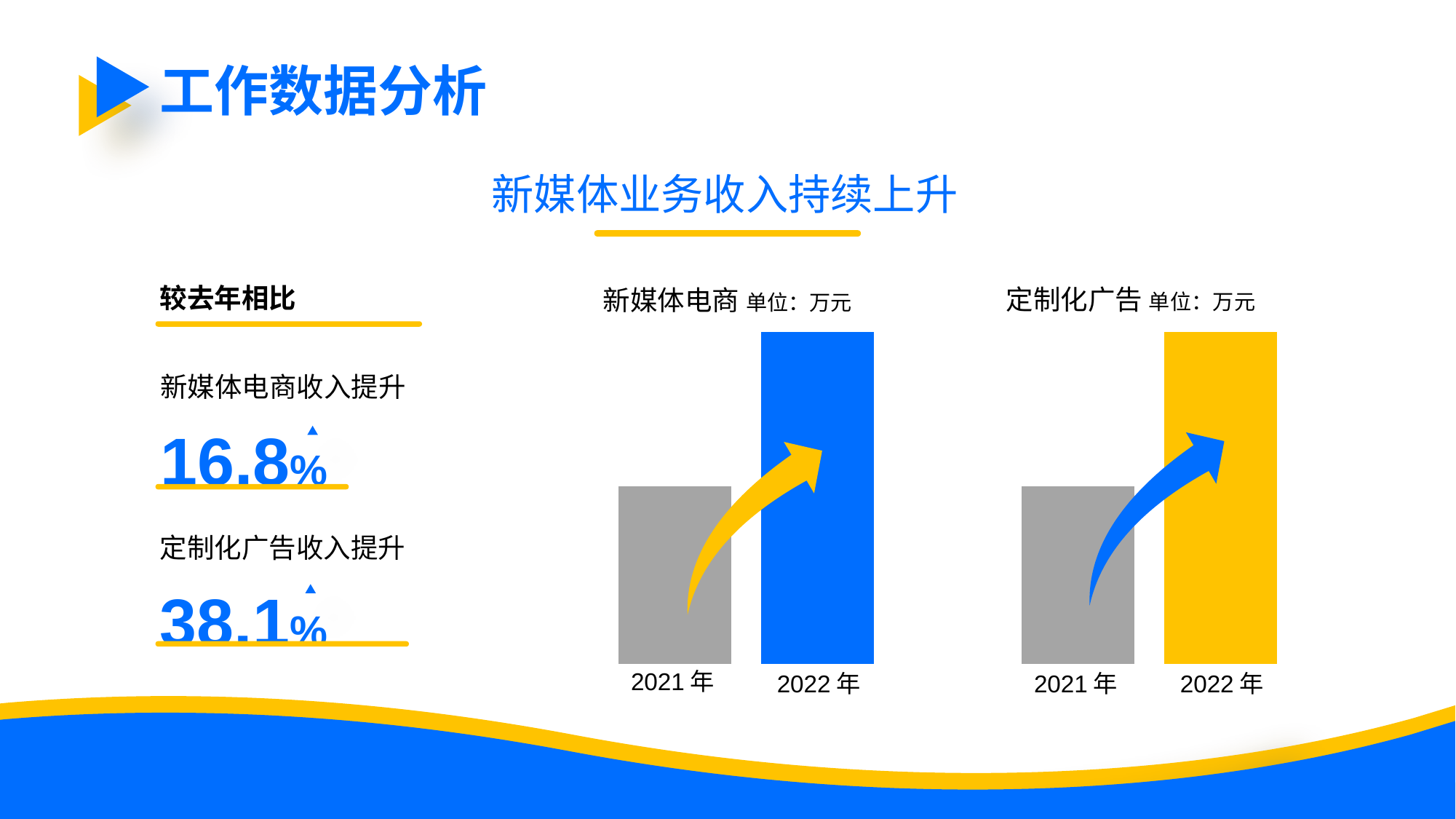

工作数据分析
新媒体业务收入持续上升

### Chart

| Category |  |  |
|---|---|---|
| 类别 1 | 2.4 | 4.5 |

### Chart

| Category |  |  |
|---|---|---|
| 类别 1 | 2.4 | 4.5 |
较去年相比
定制化广告 单位：万元
新媒体电商 单位：万元

新媒体电商收入提升
16.8%

定制化广告收入提升
38.1%

2021年
2022年
2021年
2022年